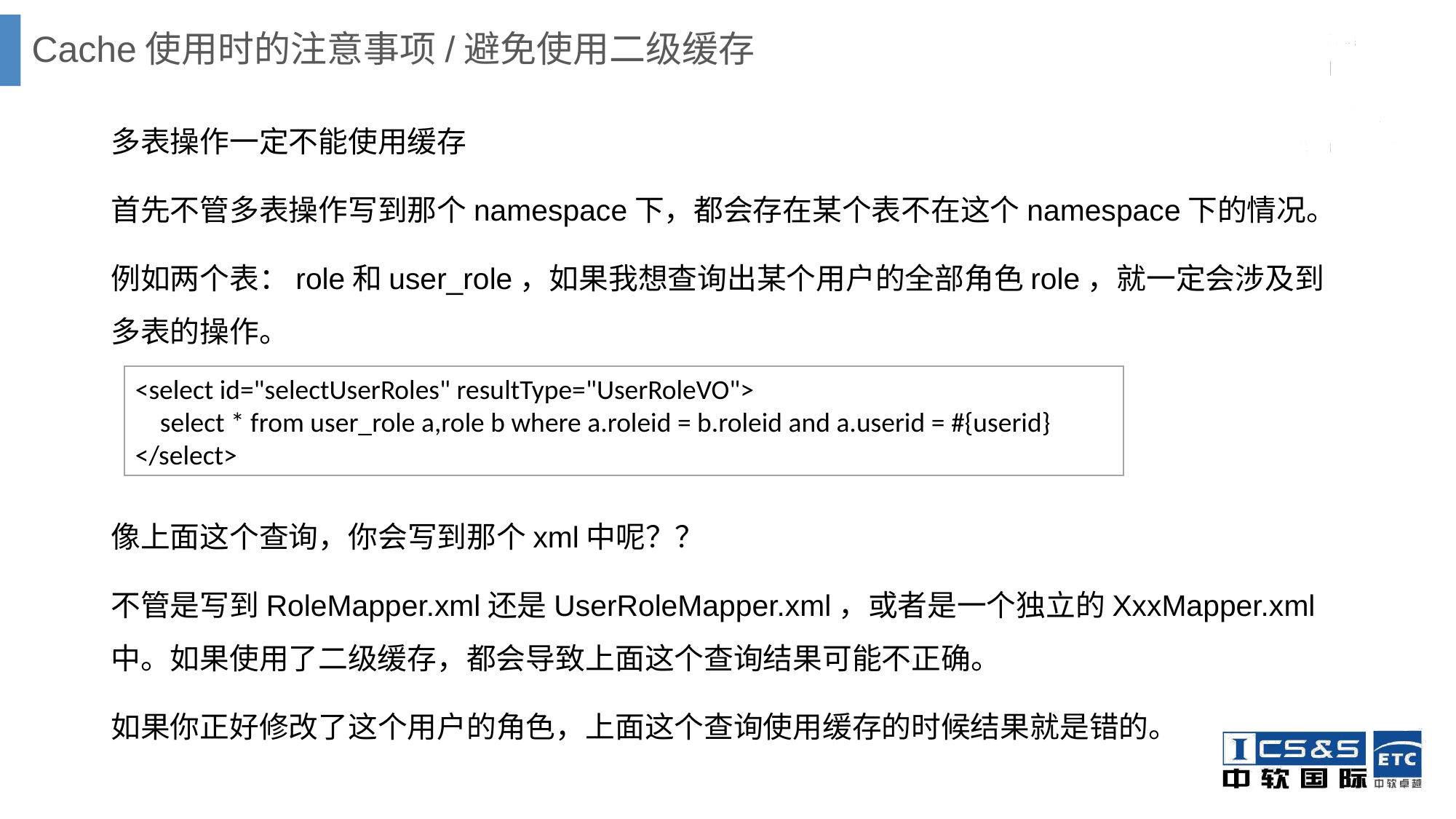

# Cache使用时的注意事项/避免使用二级缓存
多表操作一定不能使用缓存
首先不管多表操作写到那个namespace下，都会存在某个表不在这个namespace下的情况。
例如两个表：role和user_role，如果我想查询出某个用户的全部角色role，就一定会涉及到多表的操作。

像上面这个查询，你会写到那个xml中呢？？
不管是写到RoleMapper.xml还是UserRoleMapper.xml，或者是一个独立的XxxMapper.xml中。如果使用了二级缓存，都会导致上面这个查询结果可能不正确。
如果你正好修改了这个用户的角色，上面这个查询使用缓存的时候结果就是错的。

<select id="selectUserRoles" resultType="UserRoleVO">
    select * from user_role a,role b where a.roleid = b.roleid and a.userid = #{userid}
</select>